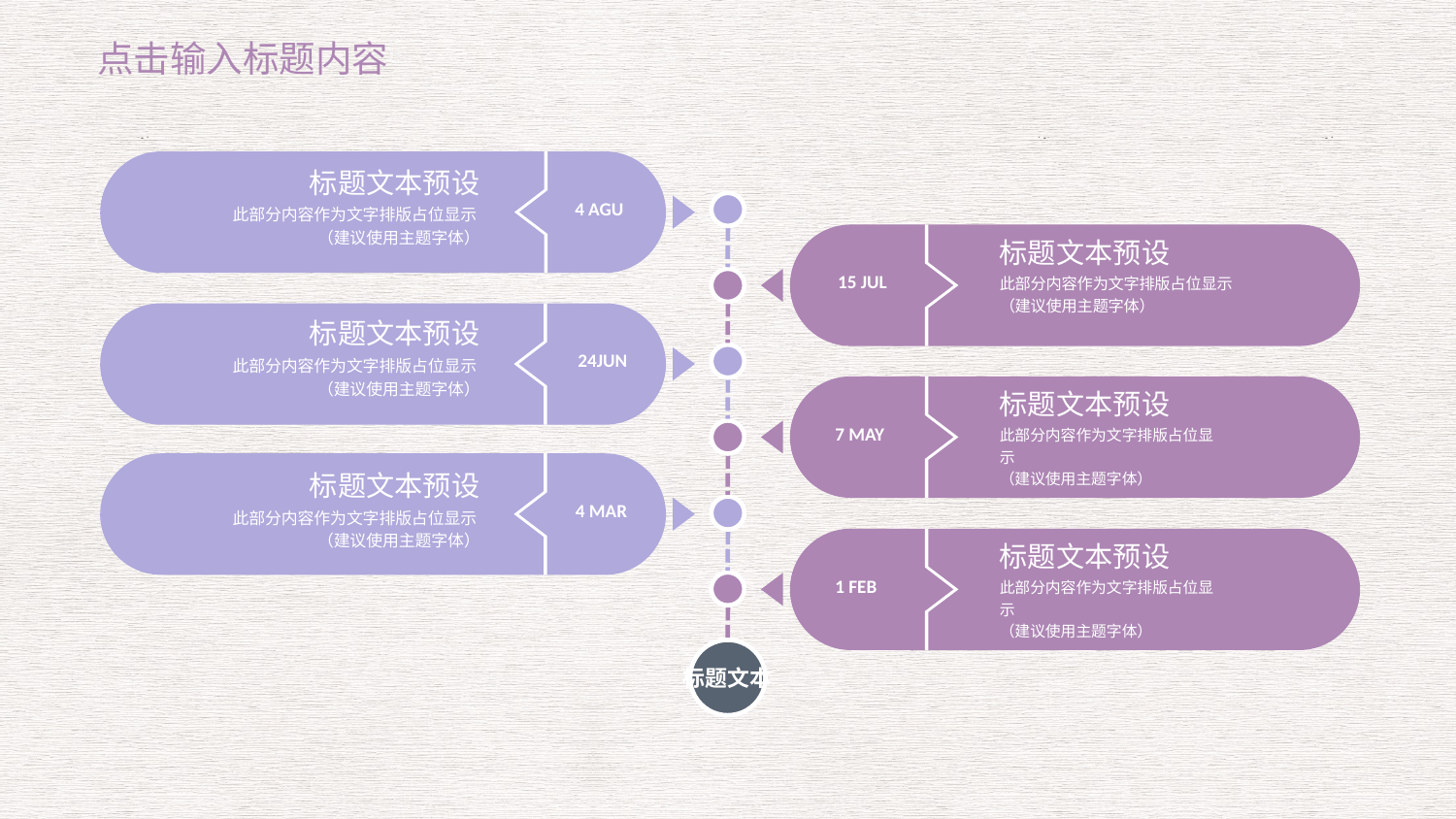

点击输入标题内容

标题文本预设
此部分内容作为文字排版占位显示
（建议使用主题字体）
4 AGU

标题文本预设
此部分内容作为文字排版占位显示
（建议使用主题字体）
24JUN

标题文本预设
4 MAR

此部分内容作为文字排版占位显示
（建议使用主题字体）

标题文本

标题文本预设
此部分内容作为文字排版占位显示
（建议使用主题字体）
15 JUL

标题文本预设
此部分内容作为文字排版占位显示
（建议使用主题字体）
7 MAY

标题文本预设
此部分内容作为文字排版占位显示
（建议使用主题字体）
1 FEB